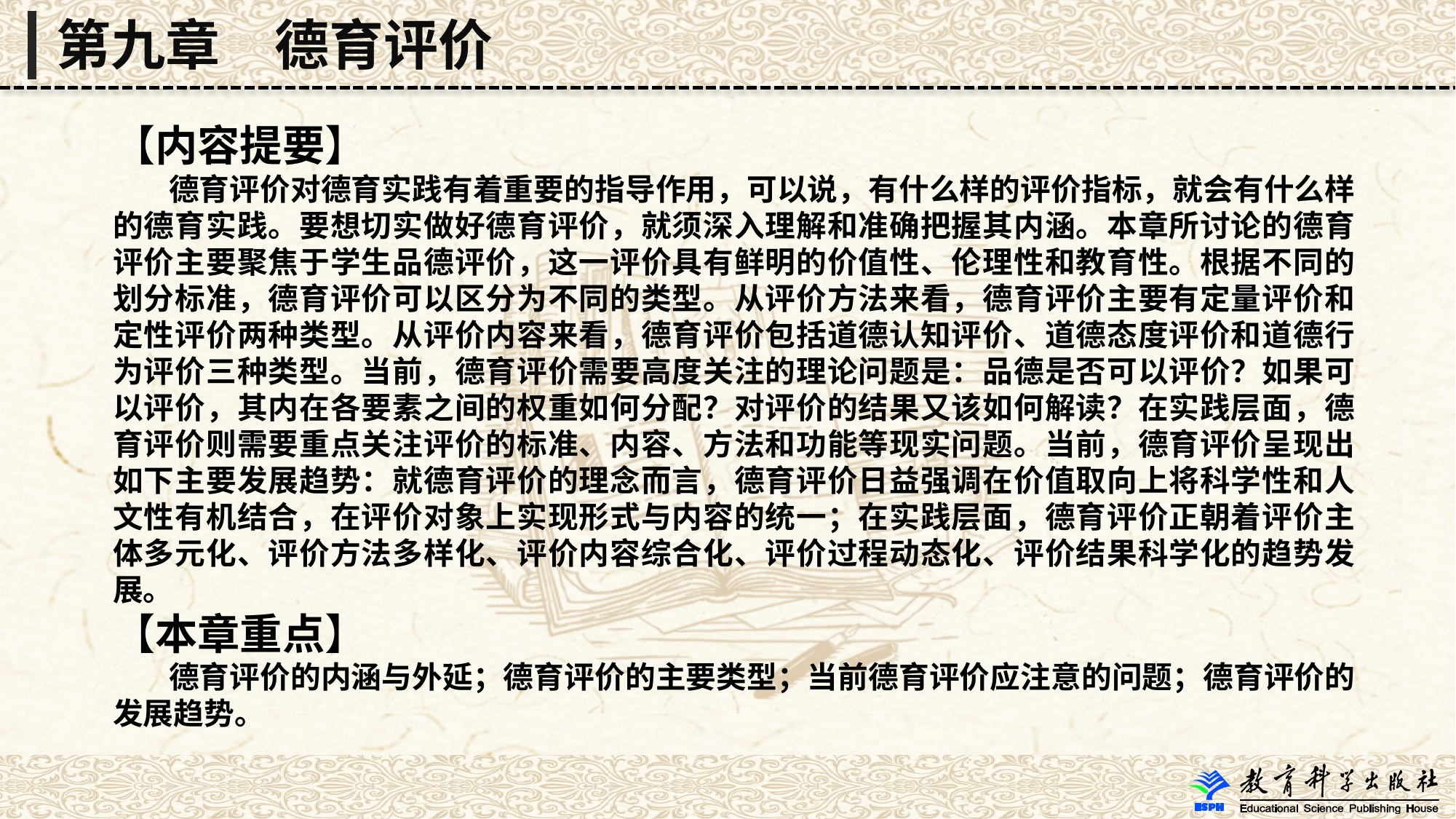

第九章　德育评价
【内容提要】
       德育评价对德育实践有着重要的指导作用，可以说，有什么样的评价指标，就会有什么样的德育实践。要想切实做好德育评价，就须深入理解和准确把握其内涵。本章所讨论的德育评价主要聚焦于学生品德评价，这一评价具有鲜明的价值性、伦理性和教育性。根据不同的划分标准，德育评价可以区分为不同的类型。从评价方法来看，德育评价主要有定量评价和定性评价两种类型。从评价内容来看，德育评价包括道德认知评价、道德态度评价和道德行为评价三种类型。当前，德育评价需要高度关注的理论问题是：品德是否可以评价？如果可以评价，其内在各要素之间的权重如何分配？对评价的结果又该如何解读？在实践层面，德育评价则需要重点关注评价的标准、内容、方法和功能等现实问题。当前，德育评价呈现出如下主要发展趋势：就德育评价的理念而言，德育评价日益强调在价值取向上将科学性和人文性有机结合，在评价对象上实现形式与内容的统一；在实践层面，德育评价正朝着评价主体多元化、评价方法多样化、评价内容综合化、评价过程动态化、评价结果科学化的趋势发展。
【本章重点】
       德育评价的内涵与外延；德育评价的主要类型；当前德育评价应注意的问题；德育评价的发展趋势。